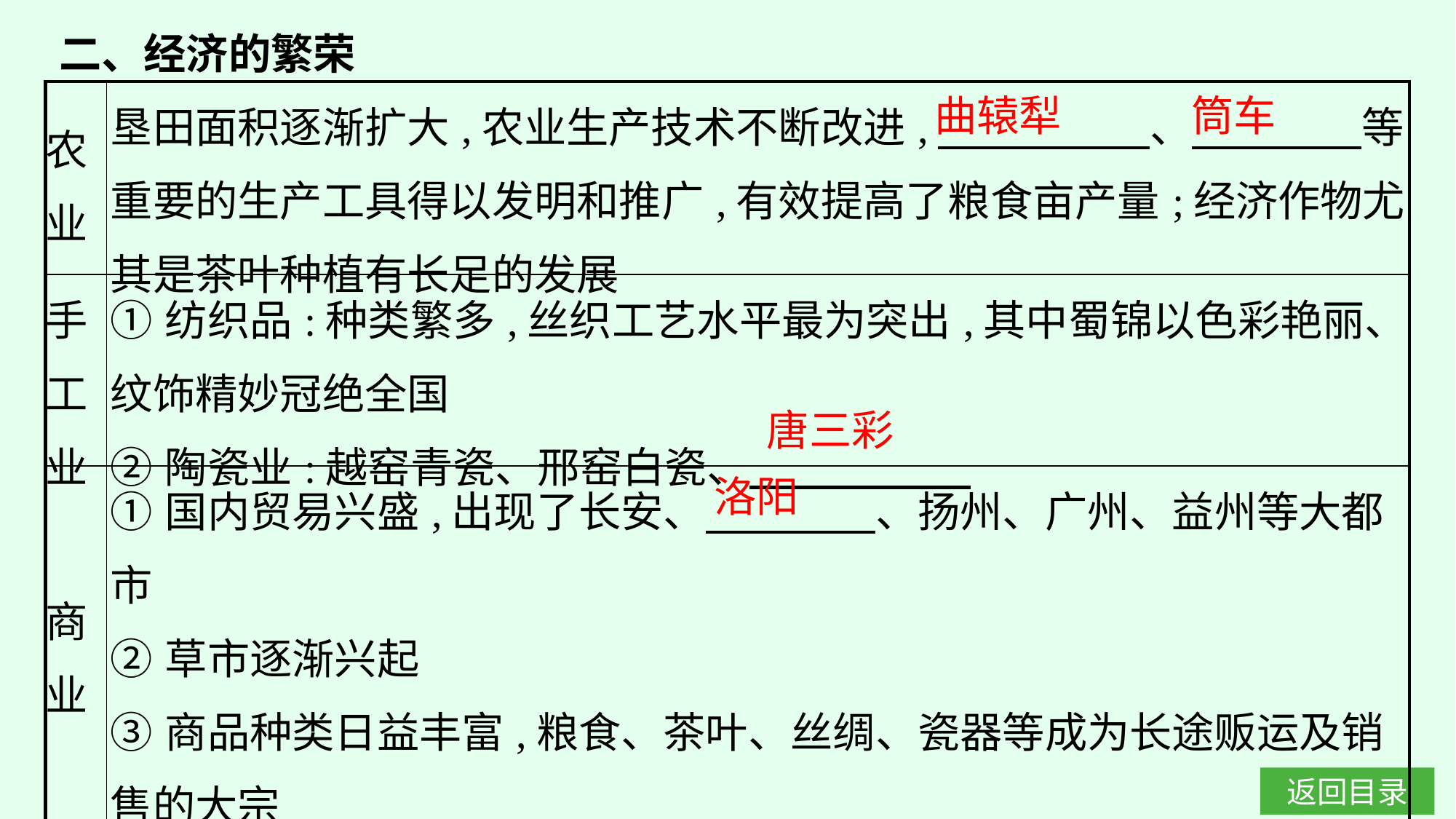

二、经济的繁荣
| 农业 | 垦田面积逐渐扩大,农业生产技术不断改进,　　　　　、　　　　等重要的生产工具得以发明和推广,有效提高了粮食亩产量;经济作物尤其是茶叶种植有长足的发展 |
| --- | --- |
| 手工 业 | ①纺织品:种类繁多,丝织工艺水平最为突出,其中蜀锦以色彩艳丽、纹饰精妙冠绝全国 ②陶瓷业:越窑青瓷、邢窑白瓷、 |
| 商业 | ①国内贸易兴盛,出现了长安、　　　　、扬州、广州、益州等大都市  ②草市逐渐兴起 ③商品种类日益丰富,粮食、茶叶、丝绸、瓷器等成为长途贩运及销售的大宗 ④唐朝对外贸易往来非常频繁 |
曲辕犁
筒车
唐三彩
洛阳